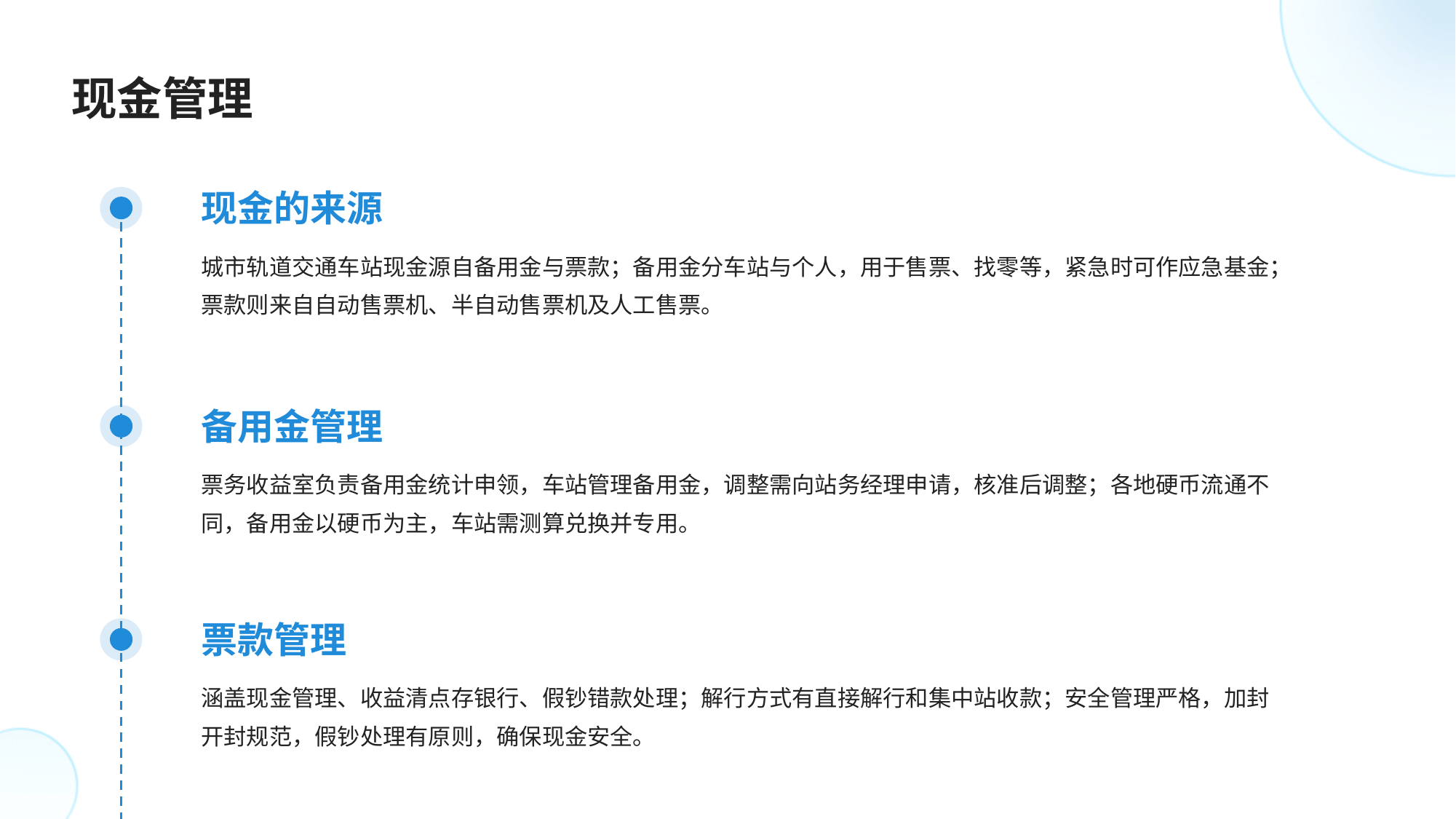

现金管理
现金的来源

城市轨道交通车站现金源自备用金与票款；备用金分车站与个人，用于售票、找零等，紧急时可作应急基金；票款则来自自动售票机、半自动售票机及人工售票。
备用金管理

票务收益室负责备用金统计申领，车站管理备用金，调整需向站务经理申请，核准后调整；各地硬币流通不同，备用金以硬币为主，车站需测算兑换并专用。
票款管理

涵盖现金管理、收益清点存银行、假钞错款处理；解行方式有直接解行和集中站收款；安全管理严格，加封开封规范，假钞处理有原则，确保现金安全。